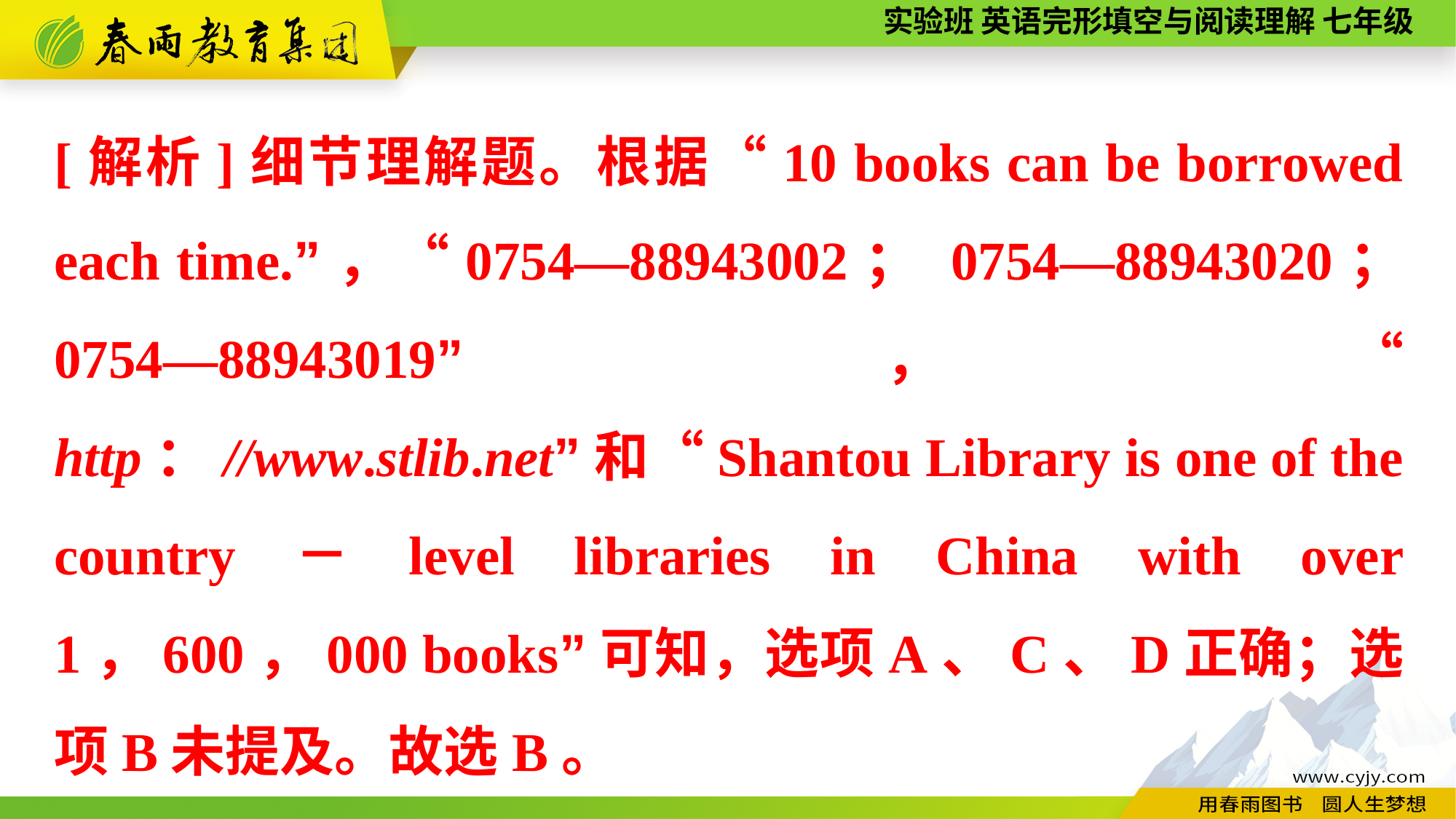

[解析]细节理解题。根据“10 books can be borrowed each time.”，“0754—88943002； 0754—88943020； 0754—88943019”，“ http：//www.stlib.net”和“Shantou Library is one of the country－level libraries in China with over 1，600，000 books”可知，选项A、C、D正确；选项B未提及。故选B。